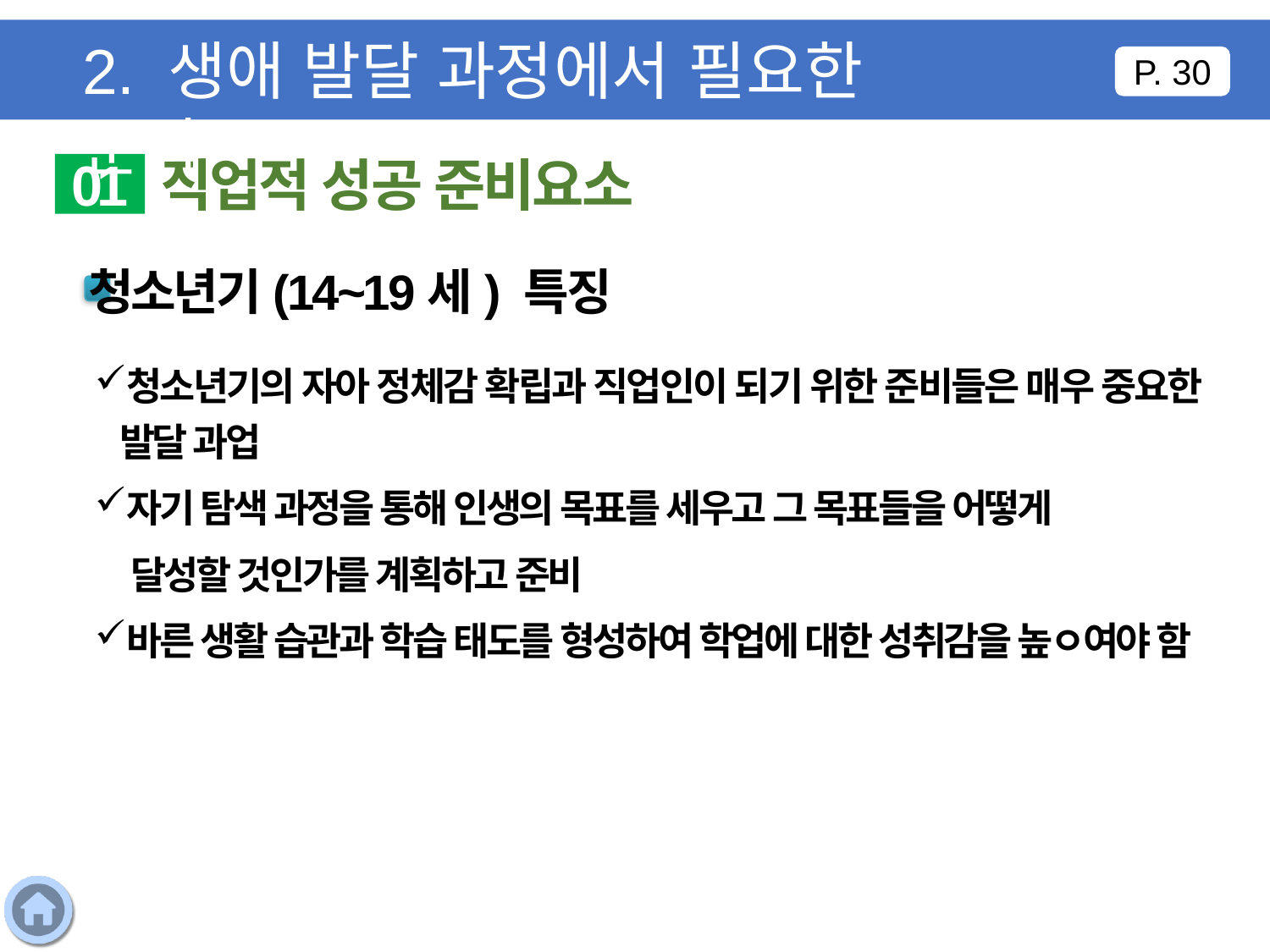

2. 생애 발달 과정에서 필요한 준비
P. 30
직업적 성공 준비요소
01
청소년기(14~19세) 특징

청소년기의 자아 정체감 확립과 직업인이 되기 위한 준비들은 매우 중요한 발달 과업
자기 탐색 과정을 통해 인생의 목표를 세우고 그 목표들을 어떻게
   달성할 것인가를 계획하고 준비
바른 생활 습관과 학습 태도를 형성하여 학업에 대한 성취감을 높ㅇ여야 함